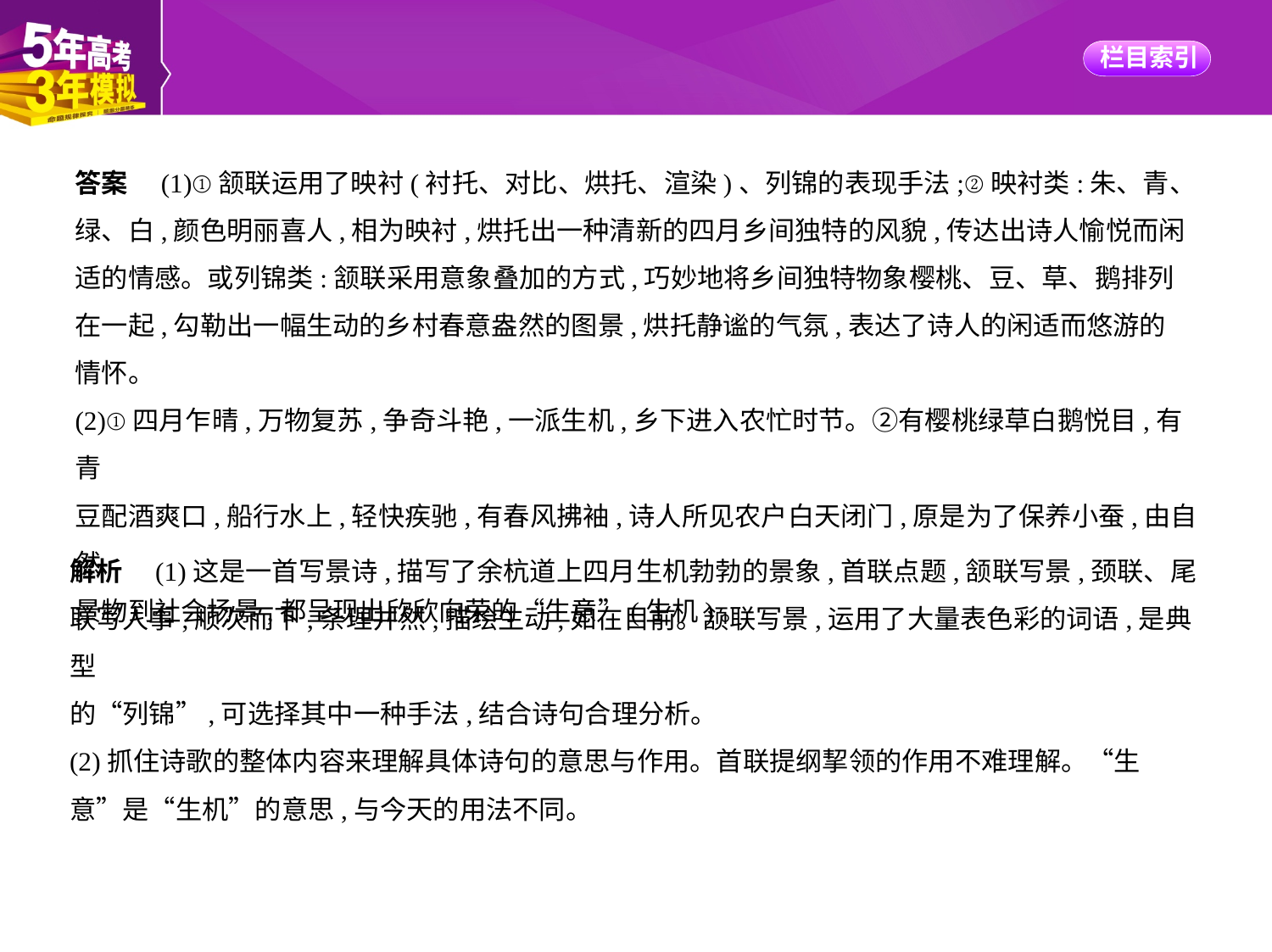

答案　(1)①颔联运用了映衬(衬托、对比、烘托、渲染)、列锦的表现手法;②映衬类:朱、青、
绿、白,颜色明丽喜人,相为映衬,烘托出一种清新的四月乡间独特的风貌,传达出诗人愉悦而闲
适的情感。或列锦类:颔联采用意象叠加的方式,巧妙地将乡间独特物象樱桃、豆、草、鹅排列
在一起,勾勒出一幅生动的乡村春意盎然的图景,烘托静谧的气氛,表达了诗人的闲适而悠游的
情怀。
(2)①四月乍晴,万物复苏,争奇斗艳,一派生机,乡下进入农忙时节。②有樱桃绿草白鹅悦目,有青
豆配酒爽口,船行水上,轻快疾驰,有春风拂袖,诗人所见农户白天闭门,原是为了保养小蚕,由自然
景物到社会场景,都呈现出欣欣向荣的“生意”(生机)。
解析　(1)这是一首写景诗,描写了余杭道上四月生机勃勃的景象,首联点题,颔联写景,颈联、尾
联写人事,顺次而下,条理井然,描绘生动,如在目前。颔联写景,运用了大量表色彩的词语,是典型
的“列锦”,可选择其中一种手法,结合诗句合理分析。
(2)抓住诗歌的整体内容来理解具体诗句的意思与作用。首联提纲挈领的作用不难理解。“生
意”是“生机”的意思,与今天的用法不同。